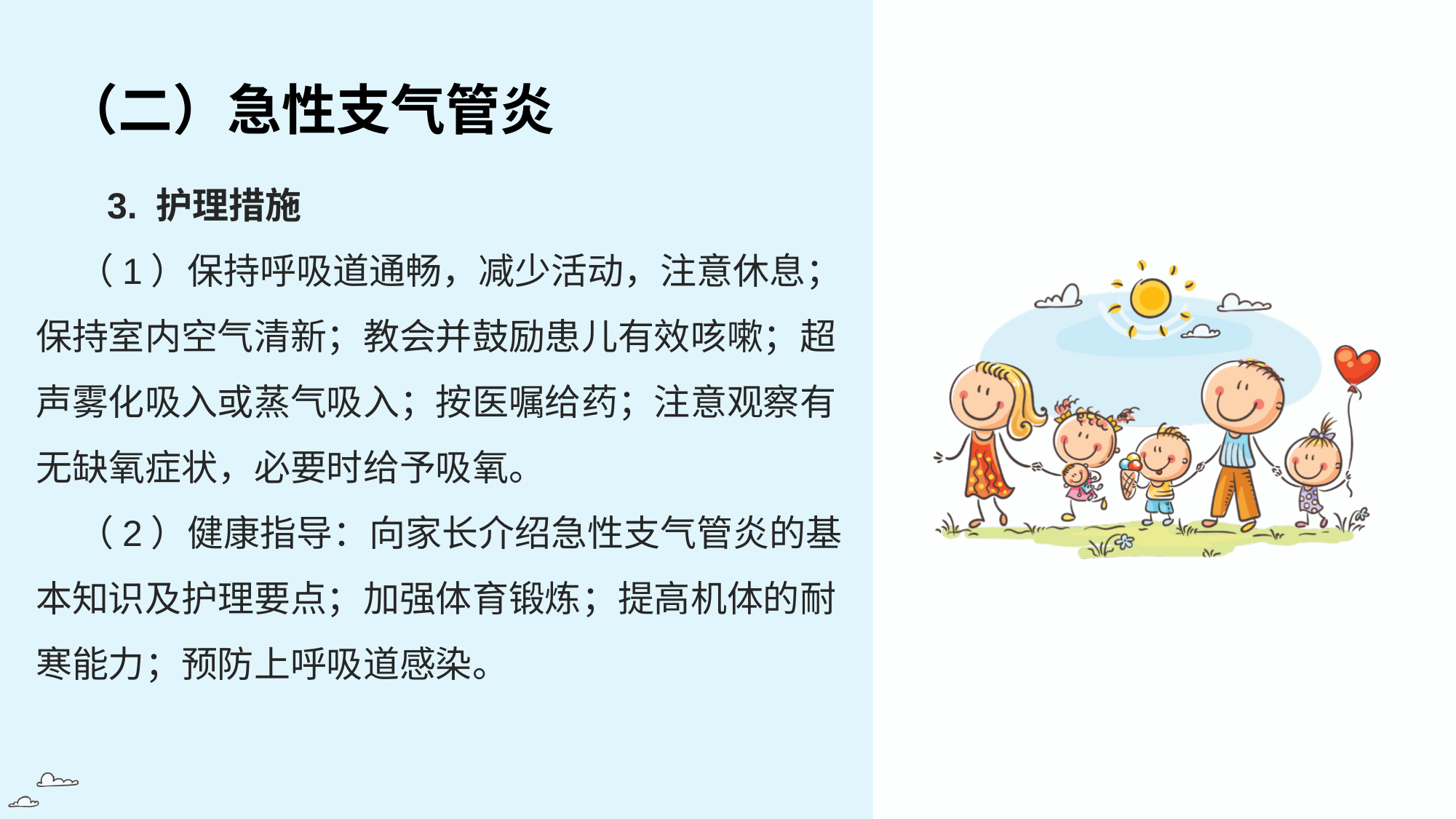

（二）急性支气管炎
       3. 护理措施
    （1）保持呼吸道通畅，减少活动，注意休息；保持室内空气清新；教会并鼓励患儿有效咳嗽；超声雾化吸入或蒸气吸入；按医嘱给药；注意观察有无缺氧症状，必要时给予吸氧。
    （2）健康指导：向家长介绍急性支气管炎的基本知识及护理要点；加强体育锻炼；提高机体的耐寒能力；预防上呼吸道感染。